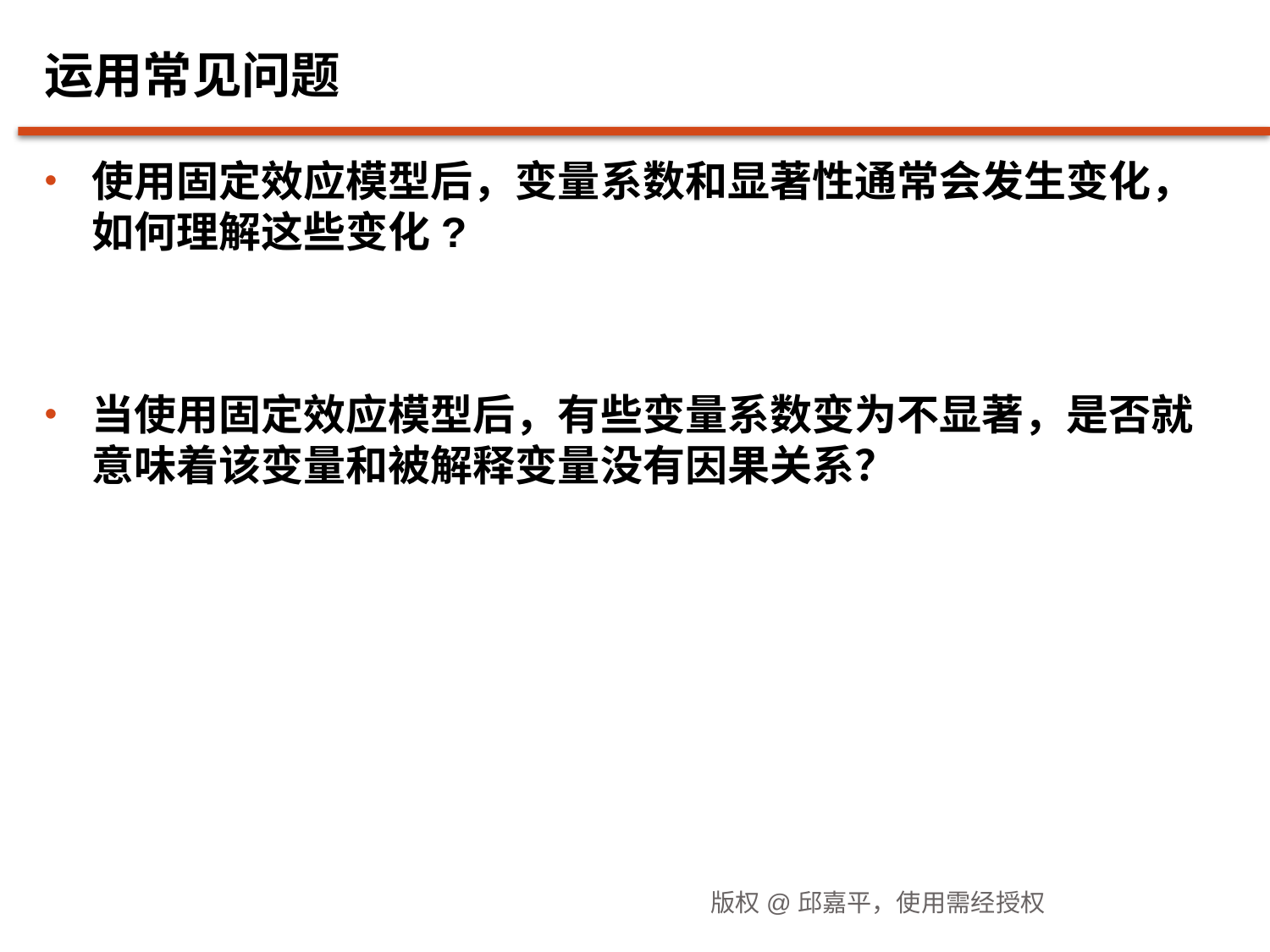

# 运用常见问题
使用固定效应模型后，变量系数和显著性通常会发生变化，如何理解这些变化?

当使用固定效应模型后，有些变量系数变为不显著，是否就意味着该变量和被解释变量没有因果关系？
版权@邱嘉平，使用需经授权